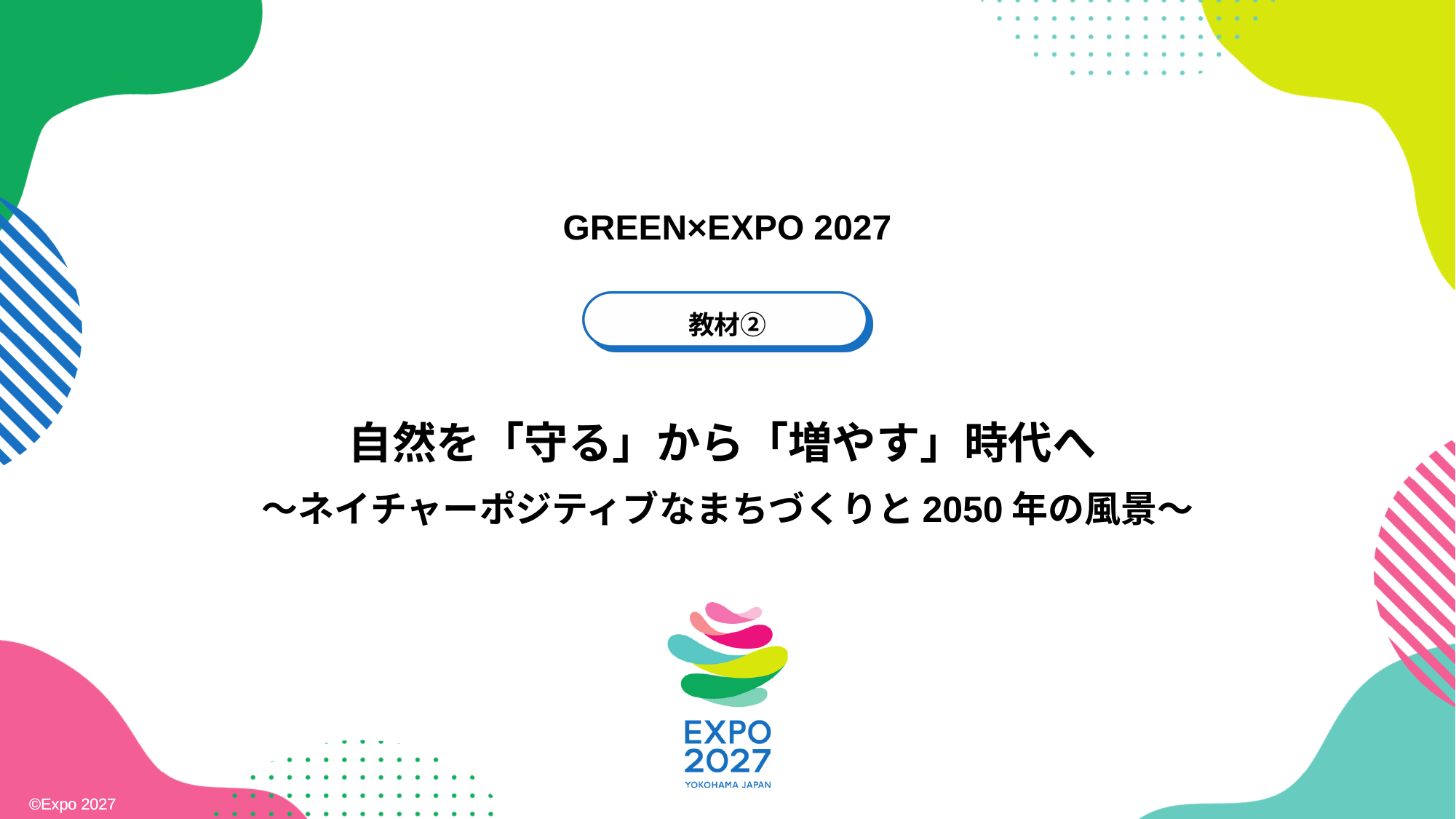

GREEN×EXPO 2027

教材②
自然を「守る」から「増やす」時代へ
〜ネイチャーポジティブなまちづくりと2050年の風景〜
©Expo 2027